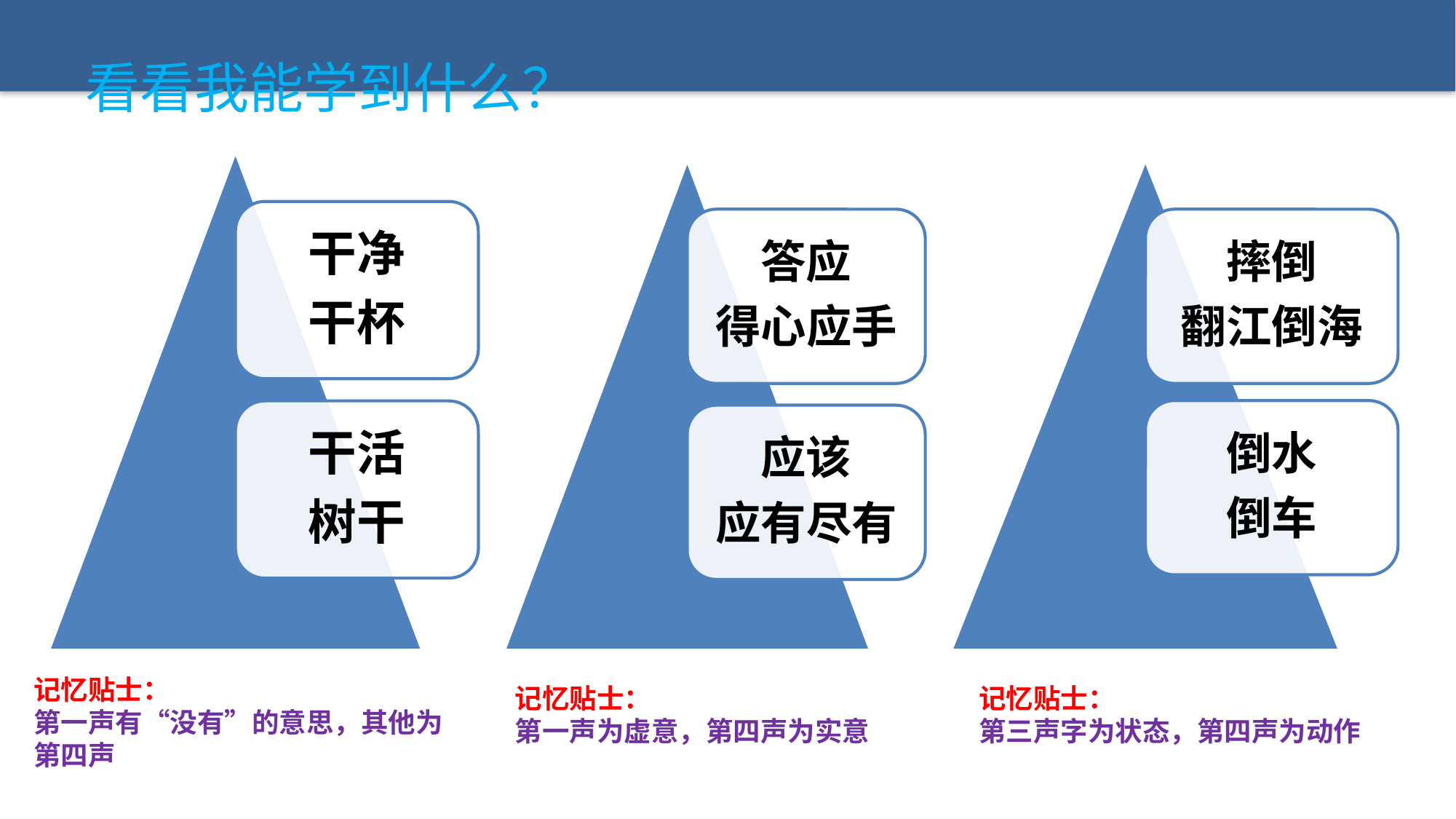

看看我能学到什么？
干净
干杯
干活
树干
答应
得心应手
应该
应有尽有
摔倒
翻江倒海
倒水
倒车
记忆贴士：
第一声有“没有”的意思，其他为第四声
记忆贴士：
第一声为虚意，第四声为实意
记忆贴士：
第三声字为状态，第四声为动作